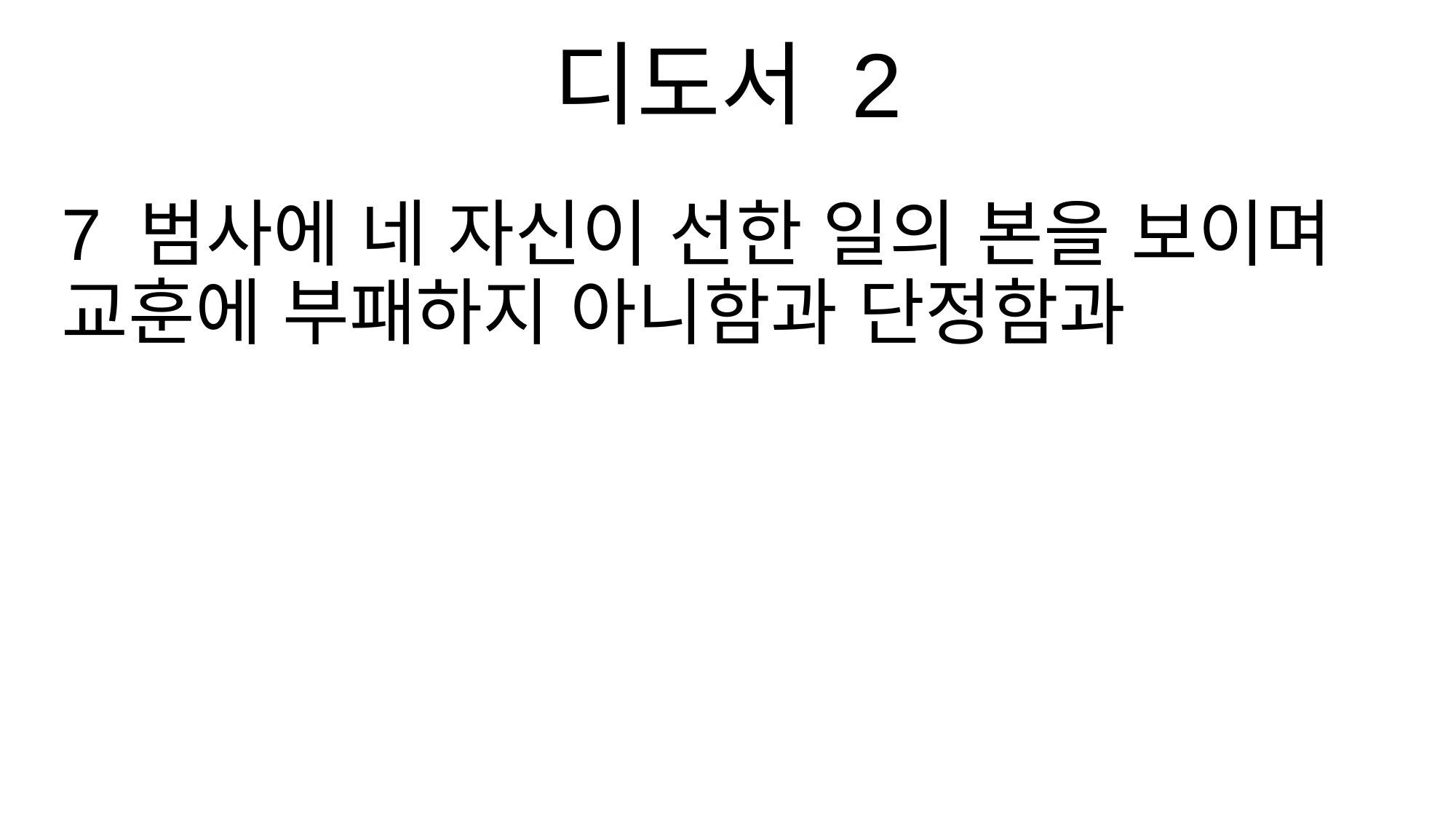

디도서 2
7 범사에 네 자신이 선한 일의 본을 보이며 교훈에 부패하지 아니함과 단정함과